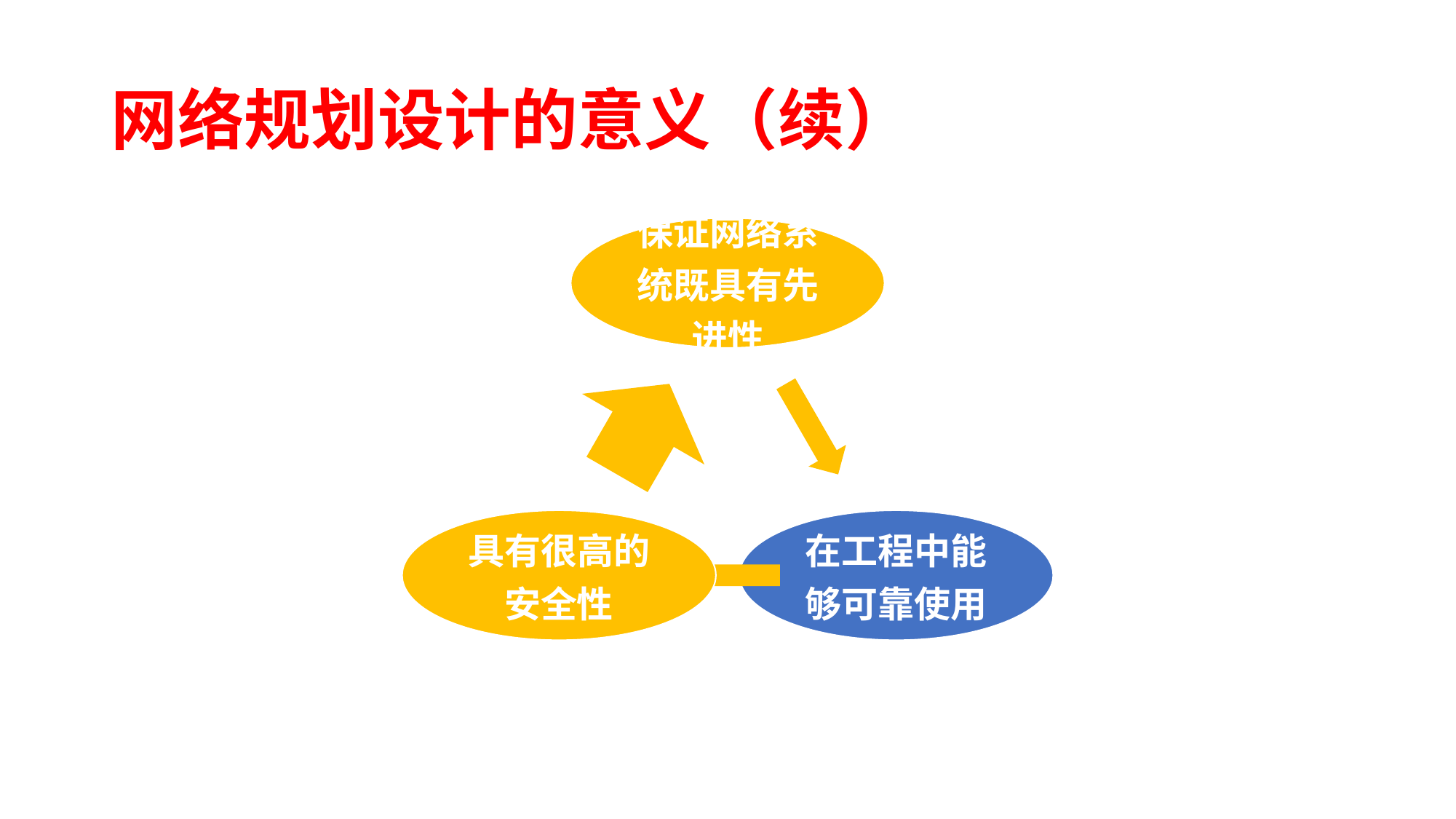

# 网络规划设计的意义（续）
保证网络系统既具有先进性
在工程中能够可靠使用
具有很高的安全性